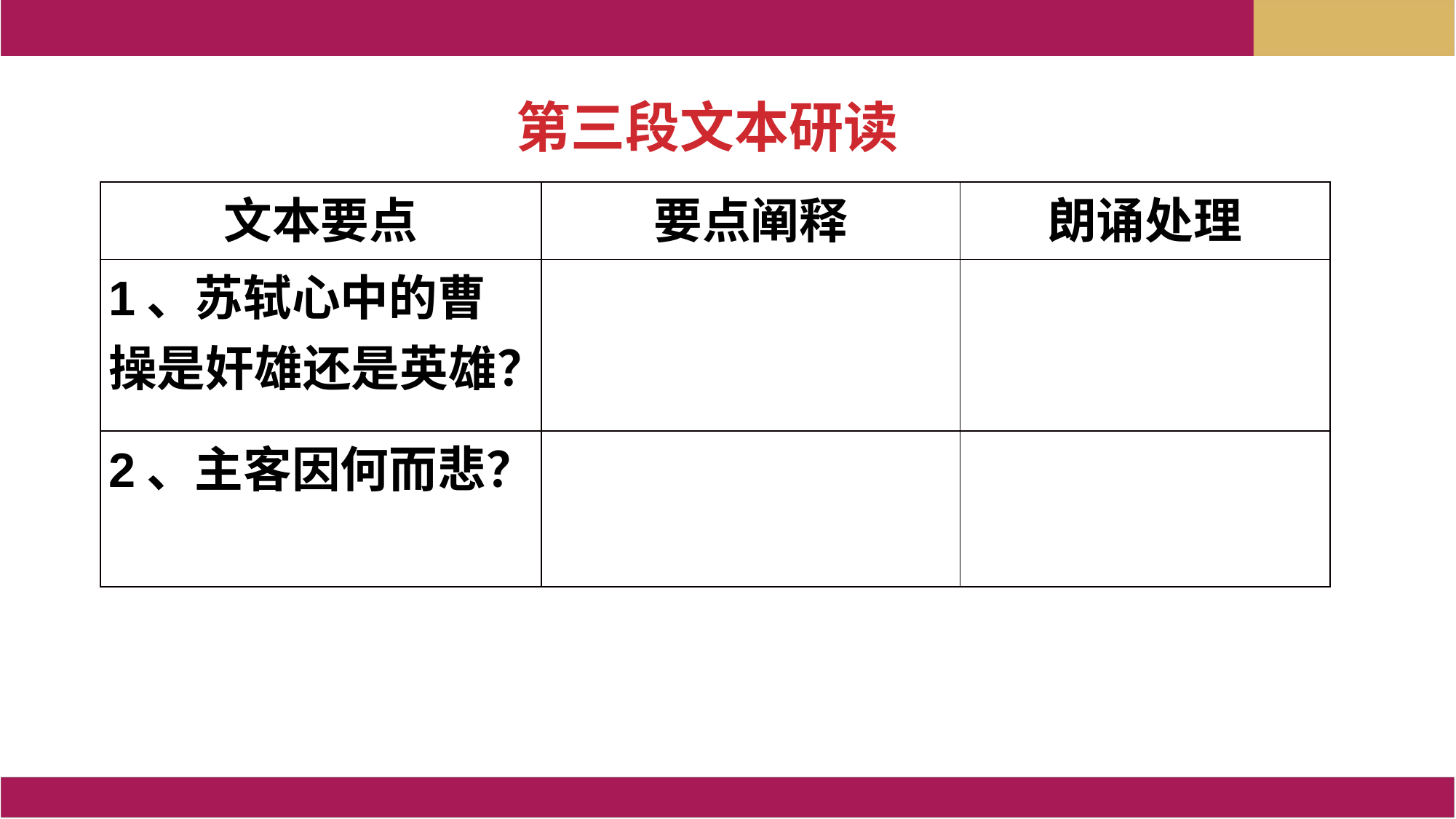

第三段文本研读

| 文本要点 | 要点阐释 | 朗诵处理 |
| --- | --- | --- |
| 1、苏轼心中的曹操是奸雄还是英雄？ |  |  |
| 2、主客因何而悲？ |  |  |